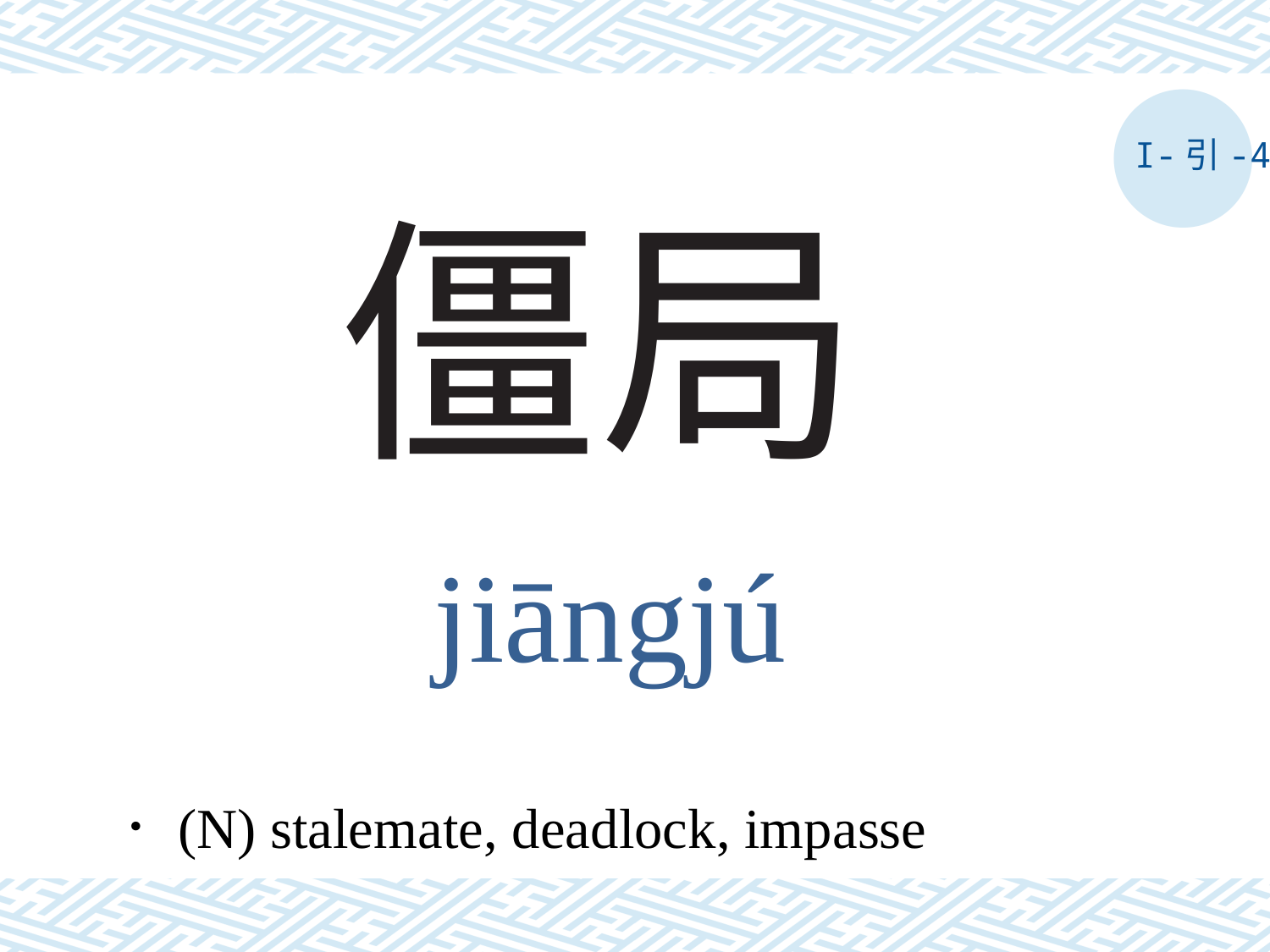

I-引-4

# 僵局
jiāngjú
．(N) stalemate, deadlock, impasse